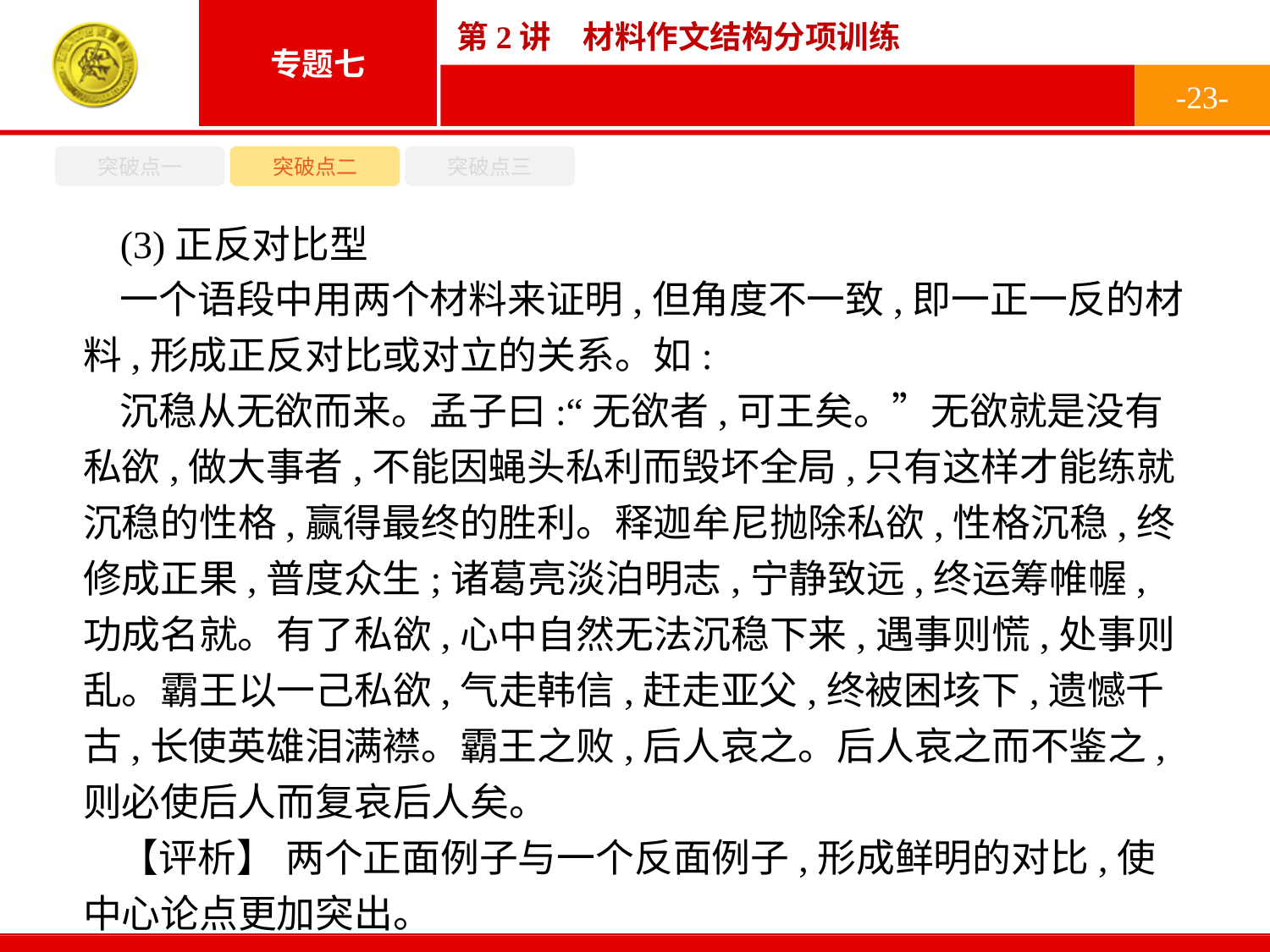

-23-
突破点一
突破点二
突破点三
(3)正反对比型
一个语段中用两个材料来证明,但角度不一致,即一正一反的材料,形成正反对比或对立的关系。如:
沉稳从无欲而来。孟子曰:“无欲者,可王矣。”无欲就是没有私欲,做大事者,不能因蝇头私利而毁坏全局,只有这样才能练就沉稳的性格,赢得最终的胜利。释迦牟尼抛除私欲,性格沉稳,终修成正果,普度众生;诸葛亮淡泊明志,宁静致远,终运筹帷幄,功成名就。有了私欲,心中自然无法沉稳下来,遇事则慌,处事则乱。霸王以一己私欲,气走韩信,赶走亚父,终被困垓下,遗憾千古,长使英雄泪满襟。霸王之败,后人哀之。后人哀之而不鉴之,则必使后人而复哀后人矣。
【评析】 两个正面例子与一个反面例子,形成鲜明的对比,使中心论点更加突出。